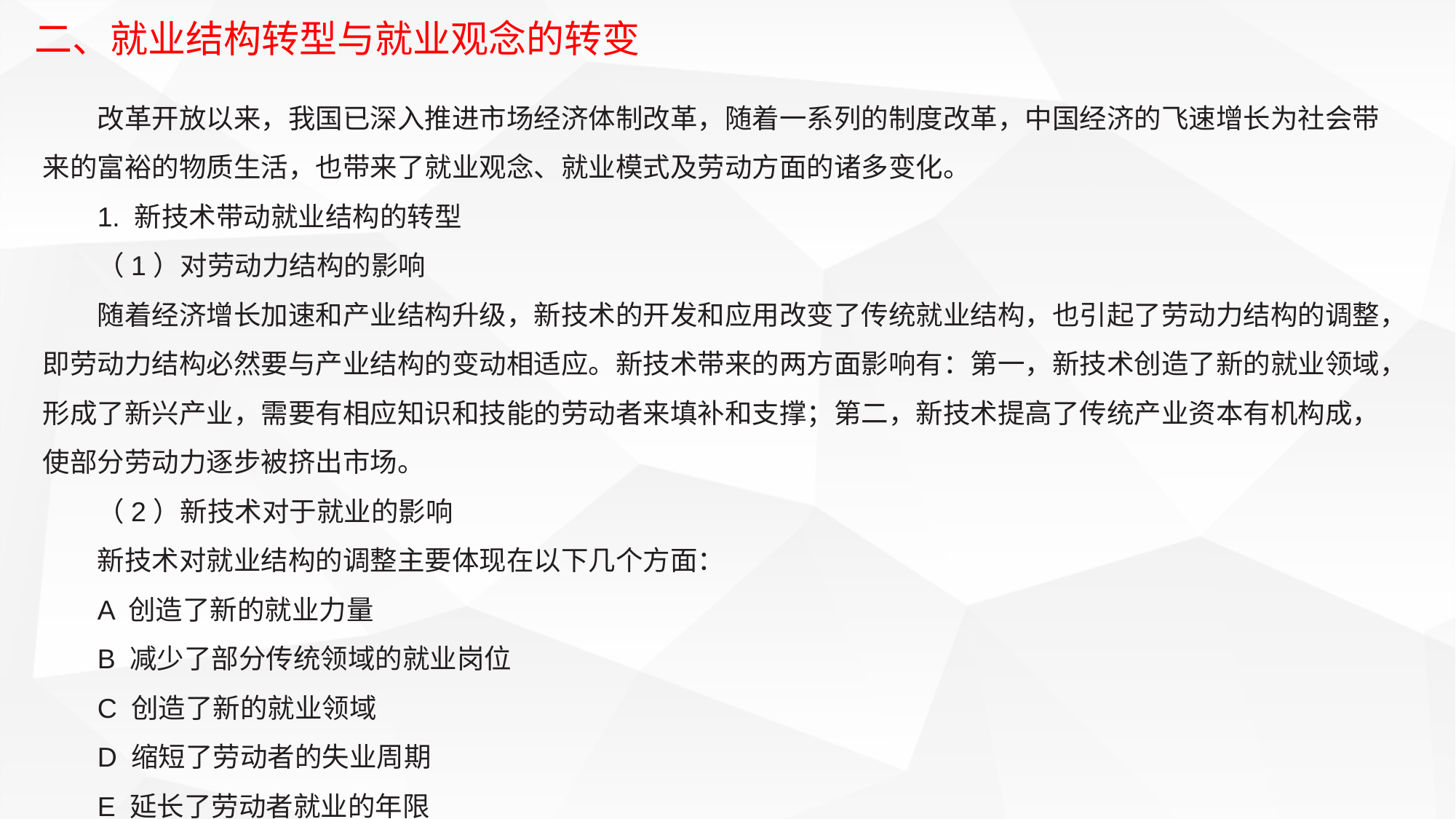

二、就业结构转型与就业观念的转变
改革开放以来，我国已深入推进市场经济体制改革，随着一系列的制度改革，中国经济的飞速增长为社会带来的富裕的物质生活，也带来了就业观念、就业模式及劳动方面的诸多变化。
1. 新技术带动就业结构的转型
（1）对劳动力结构的影响
随着经济增长加速和产业结构升级，新技术的开发和应用改变了传统就业结构，也引起了劳动力结构的调整，即劳动力结构必然要与产业结构的变动相适应。新技术带来的两方面影响有：第一，新技术创造了新的就业领域，形成了新兴产业，需要有相应知识和技能的劳动者来填补和支撑；第二，新技术提高了传统产业资本有机构成，使部分劳动力逐步被挤出市场。
（2）新技术对于就业的影响
新技术对就业结构的调整主要体现在以下几个方面：
A 创造了新的就业力量
B 减少了部分传统领域的就业岗位
C 创造了新的就业领域
D 缩短了劳动者的失业周期
E 延长了劳动者就业的年限